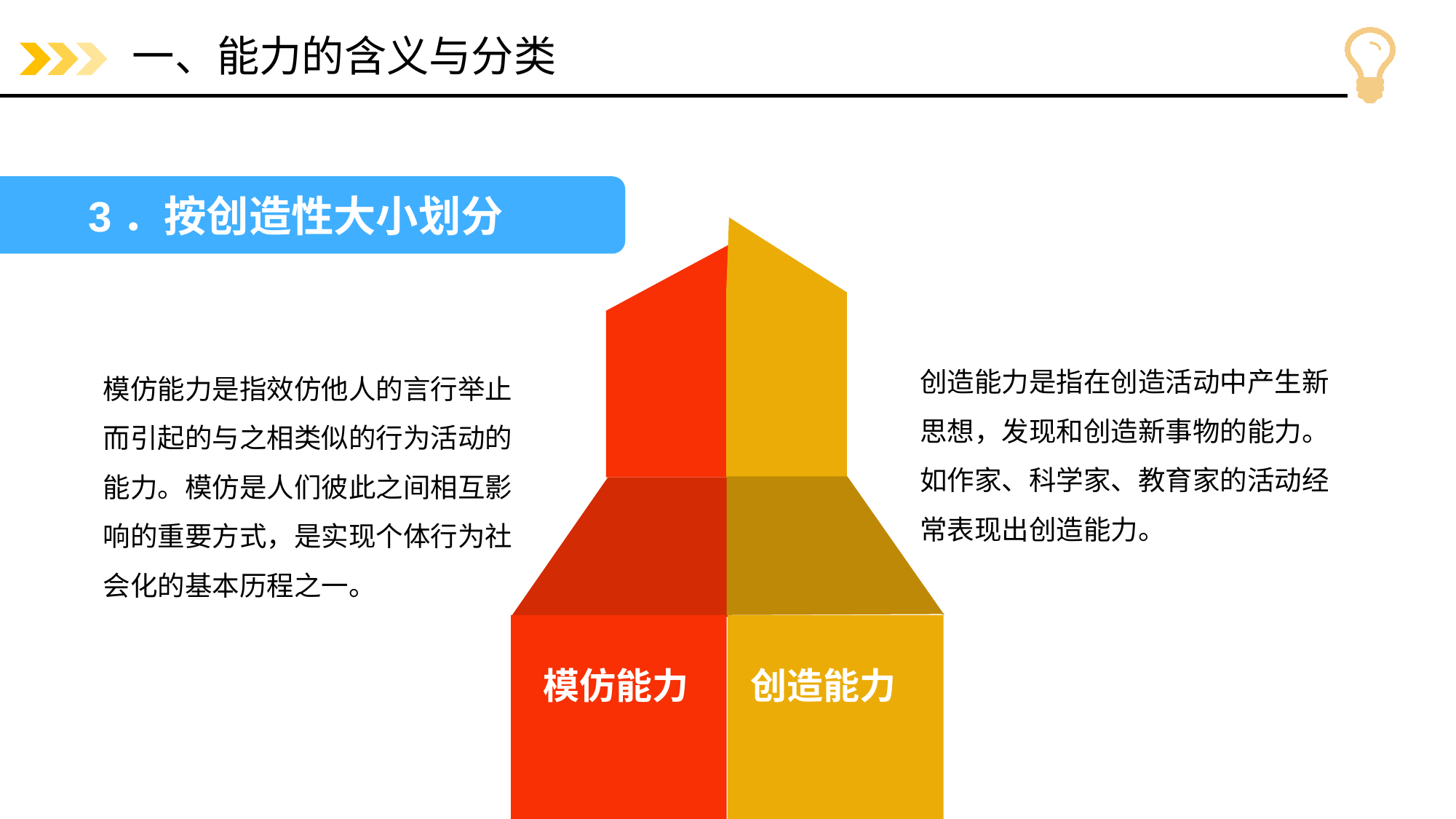

31
# 一、能力的含义与分类
3．按创造性大小划分

创造能力是指在创造活动中产生新思想，发现和创造新事物的能力。如作家、科学家、教育家的活动经常表现出创造能力。
模仿能力是指效仿他人的言行举止而引起的与之相类似的行为活动的能力。模仿是人们彼此之间相互影响的重要方式，是实现个体行为社会化的基本历程之一。

模仿能力
创造能力